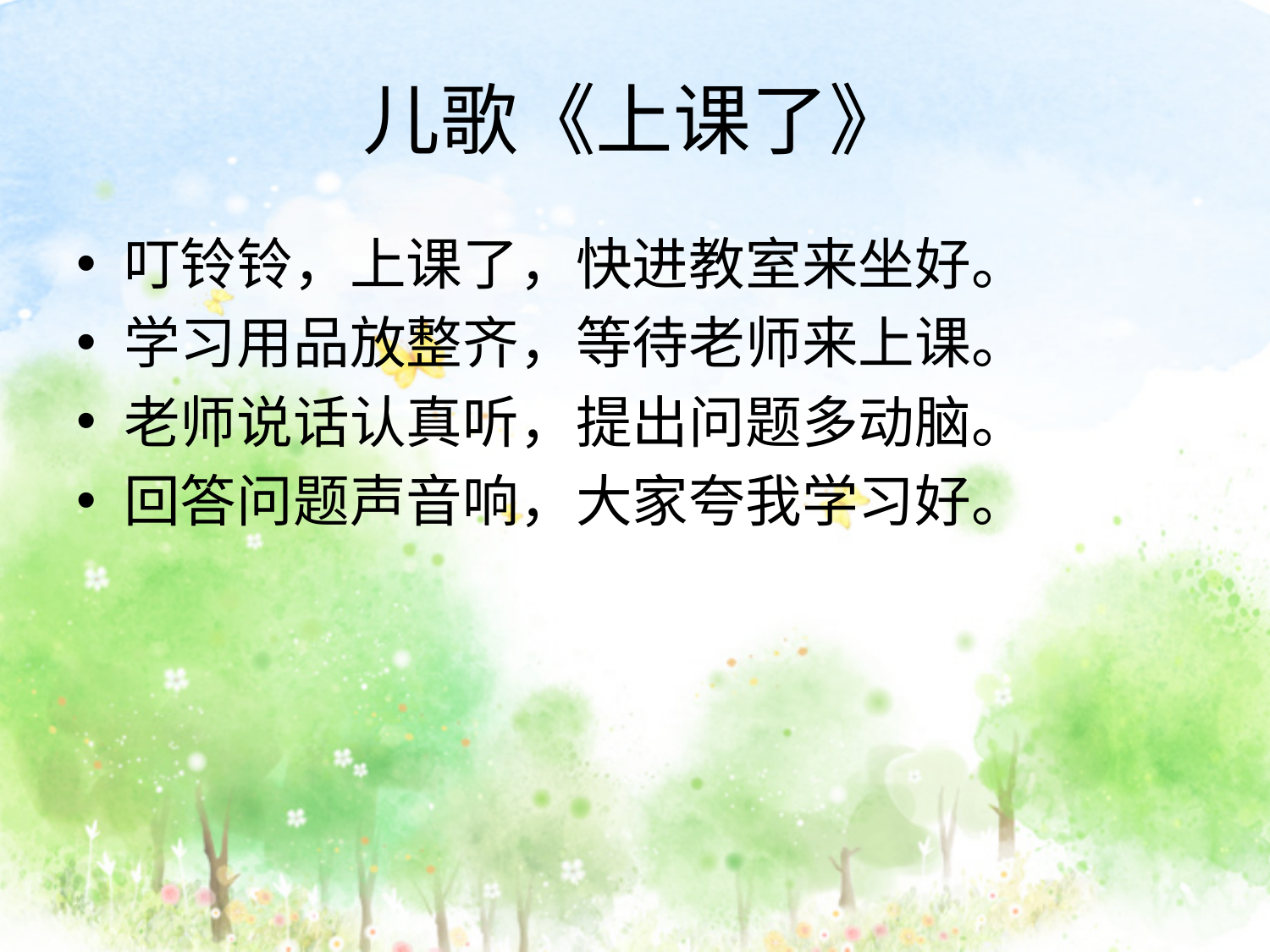

# 儿歌《上课了》
叮铃铃，上课了，快进教室来坐好。
学习用品放整齐，等待老师来上课。
老师说话认真听，提出问题多动脑。
回答问题声音响，大家夸我学习好。